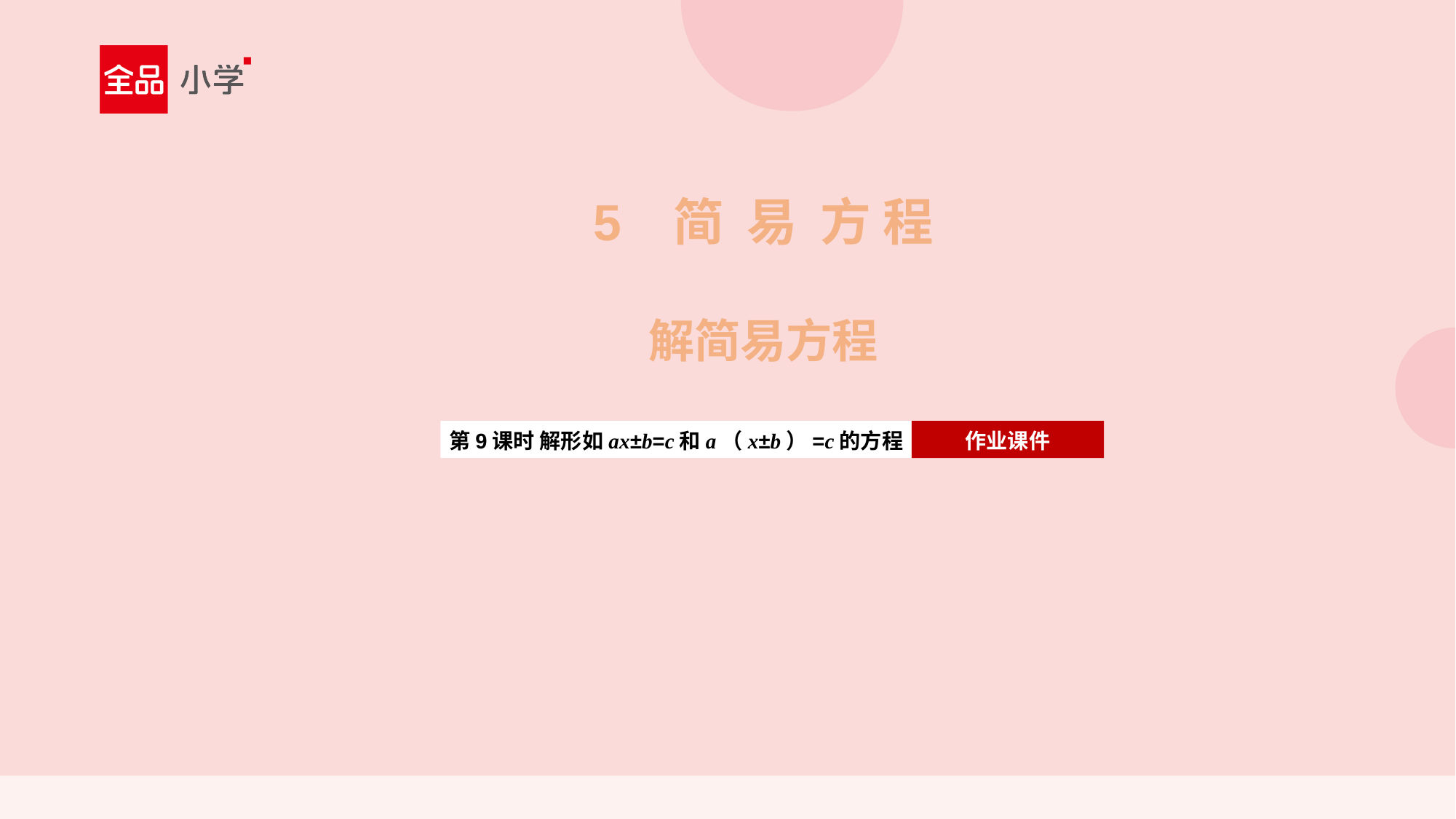

5   简  易  方 程
解简易方程
第9课时 解形如ax±b=c和a（x±b）=c的方程

作业课件